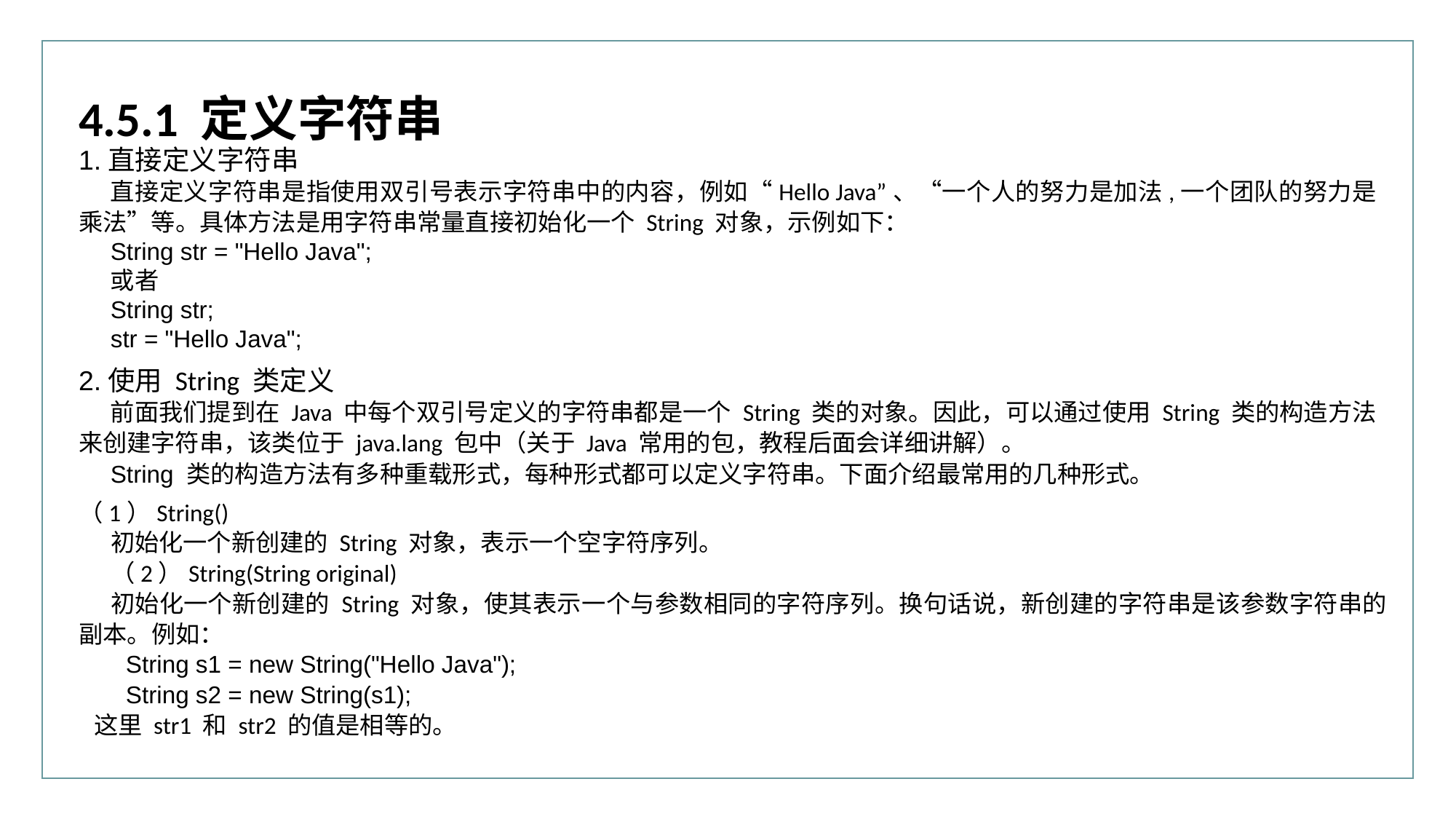

4.5.1 定义字符串

1.直接定义字符串
直接定义字符串是指使用双引号表示字符串中的内容，例如“Hello Java”、“一个人的努力是加法,一个团队的努力是乘法”等。具体方法是用字符串常量直接初始化一个 String 对象，示例如下：
String str = "Hello Java";
或者
String str;
str = "Hello Java";
2.使用 String 类定义
前面我们提到在 Java 中每个双引号定义的字符串都是一个 String 类的对象。因此，可以通过使用 String 类的构造方法来创建字符串，该类位于 java.lang 包中（关于 Java 常用的包，教程后面会详细讲解）。
String 类的构造方法有多种重载形式，每种形式都可以定义字符串。下面介绍最常用的几种形式。
（1）String()
初始化一个新创建的 String 对象，表示一个空字符序列。
（2）String(String original)
初始化一个新创建的 String 对象，使其表示一个与参数相同的字符序列。换句话说，新创建的字符串是该参数字符串的副本。例如：
String s1 = new String("Hello Java");
String s2 = new String(s1);
这里 str1 和 str2 的值是相等的。